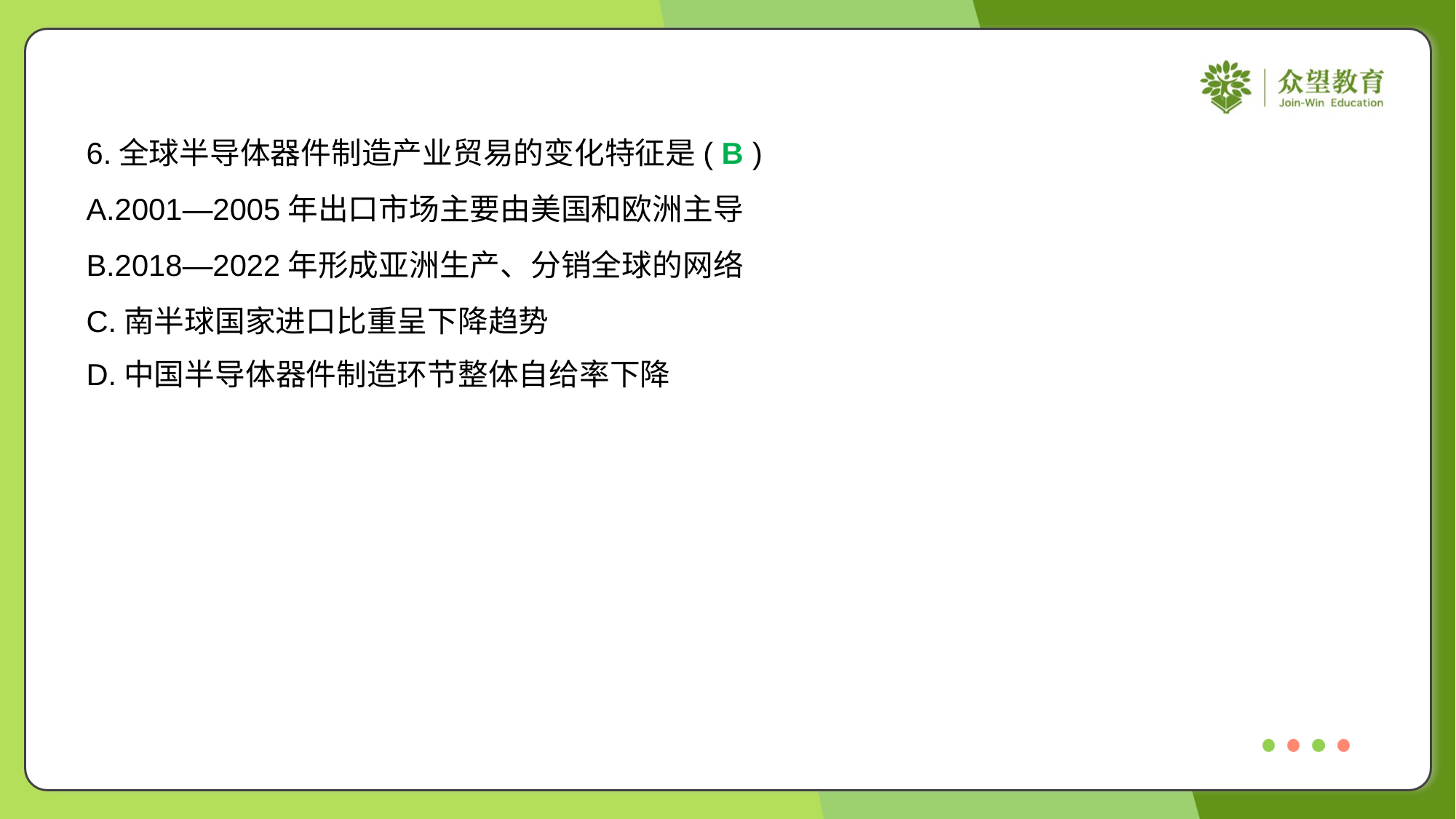

6.全球半导体器件制造产业贸易的变化特征是(     )
B
A.2001—2005年出口市场主要由美国和欧洲主导
B.2018—2022年形成亚洲生产、分销全球的网络
C.南半球国家进口比重呈下降趋势
D.中国半导体器件制造环节整体自给率下降